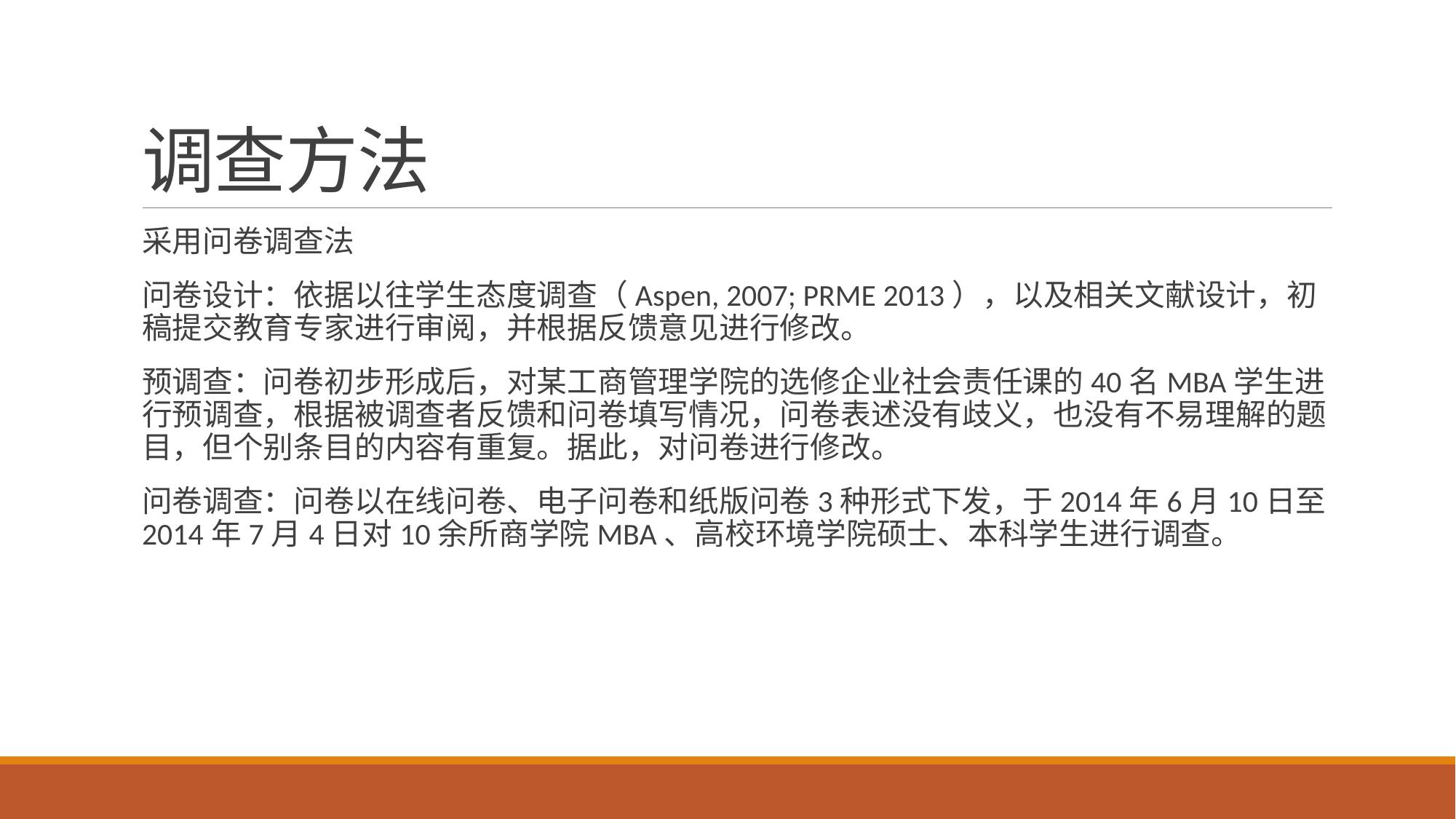

# 调查方法
采用问卷调查法
问卷设计：依据以往学生态度调查（Aspen, 2007; PRME 2013），以及相关文献设计，初稿提交教育专家进行审阅，并根据反馈意见进行修改。
预调查：问卷初步形成后，对某工商管理学院的选修企业社会责任课的40名MBA学生进行预调查，根据被调查者反馈和问卷填写情况，问卷表述没有歧义，也没有不易理解的题目，但个别条目的内容有重复。据此，对问卷进行修改。
问卷调查：问卷以在线问卷、电子问卷和纸版问卷3种形式下发，于2014年6月10日至2014年7月4日对10余所商学院MBA、高校环境学院硕士、本科学生进行调查。